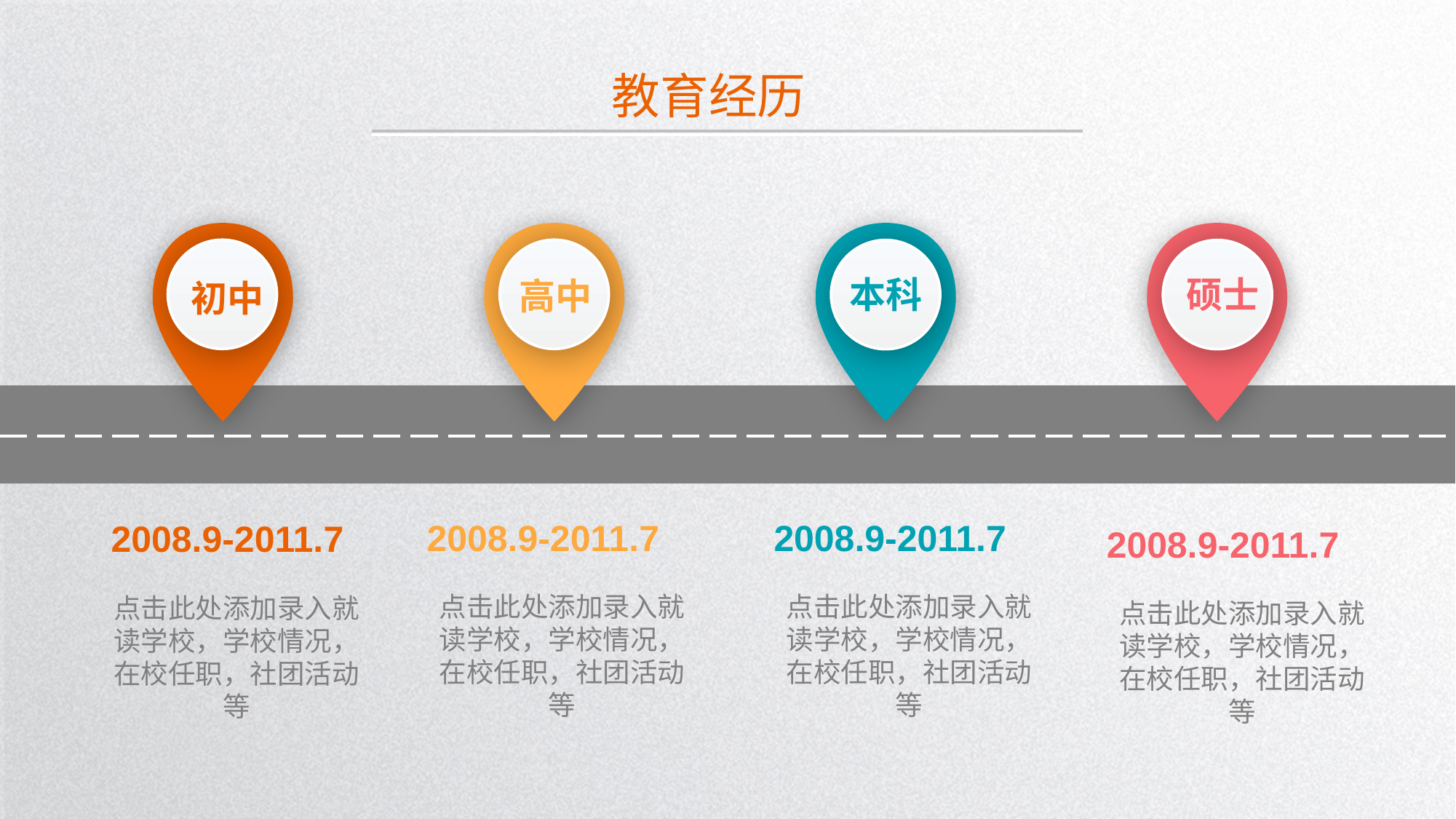

教育经历

硕士
本科
高中
初中

2008.9-2011.7
点击此处添加录入就读学校，学校情况，在校任职，社团活动等
2008.9-2011.7
点击此处添加录入就读学校，学校情况，在校任职，社团活动等
2008.9-2011.7
点击此处添加录入就读学校，学校情况，在校任职，社团活动等
2008.9-2011.7
点击此处添加录入就读学校，学校情况，在校任职，社团活动等